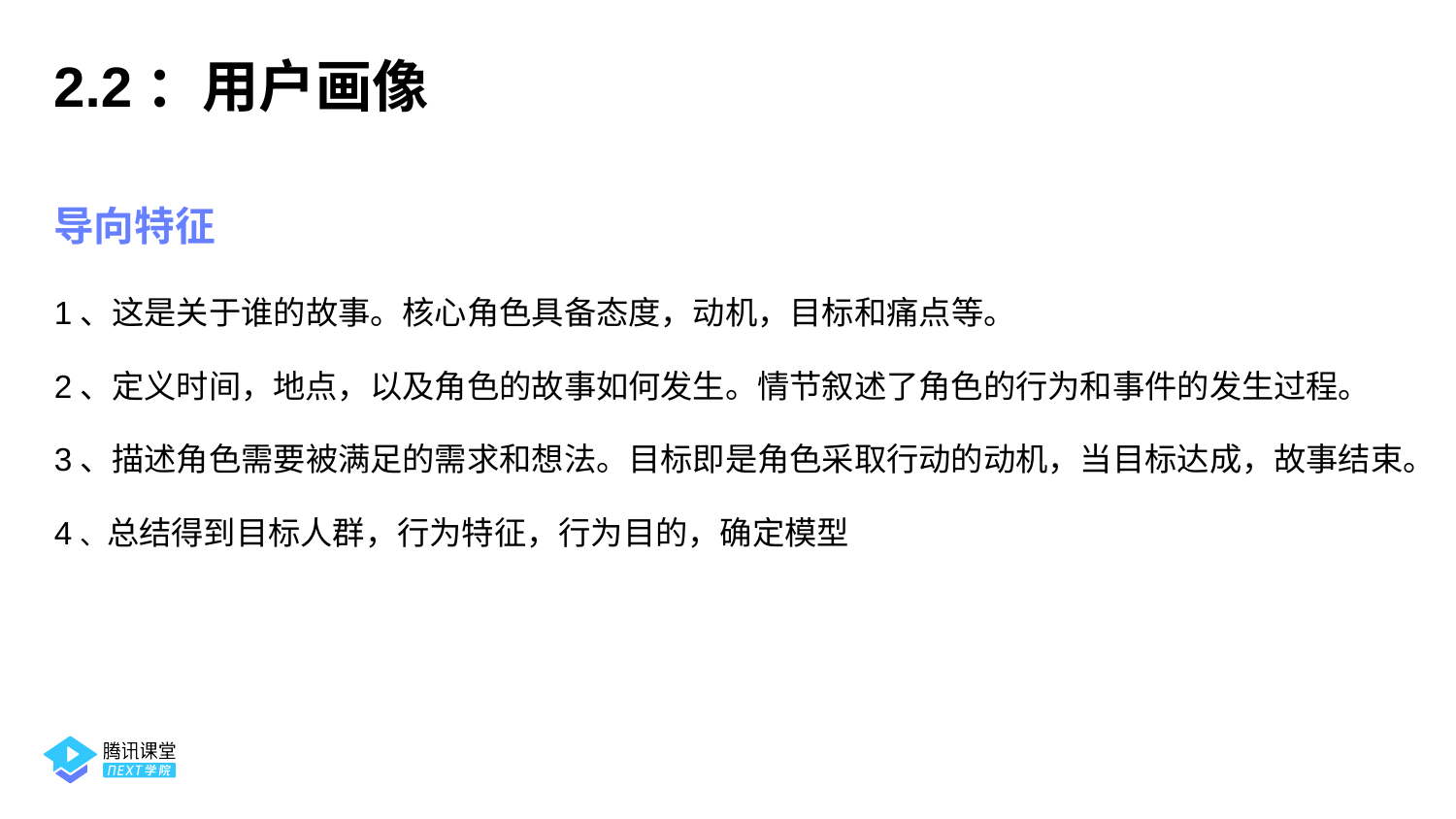

2.2：用户画像
1、这是关于谁的故事。核心角色具备态度，动机，目标和痛点等。
2、定义时间，地点，以及角色的故事如何发生。情节叙述了角色的行为和事件的发生过程。
3、描述角色需要被满足的需求和想法。目标即是角色采取行动的动机，当目标达成，故事结束。
4、总结得到目标人群，行为特征，行为目的，确定模型

导向特征